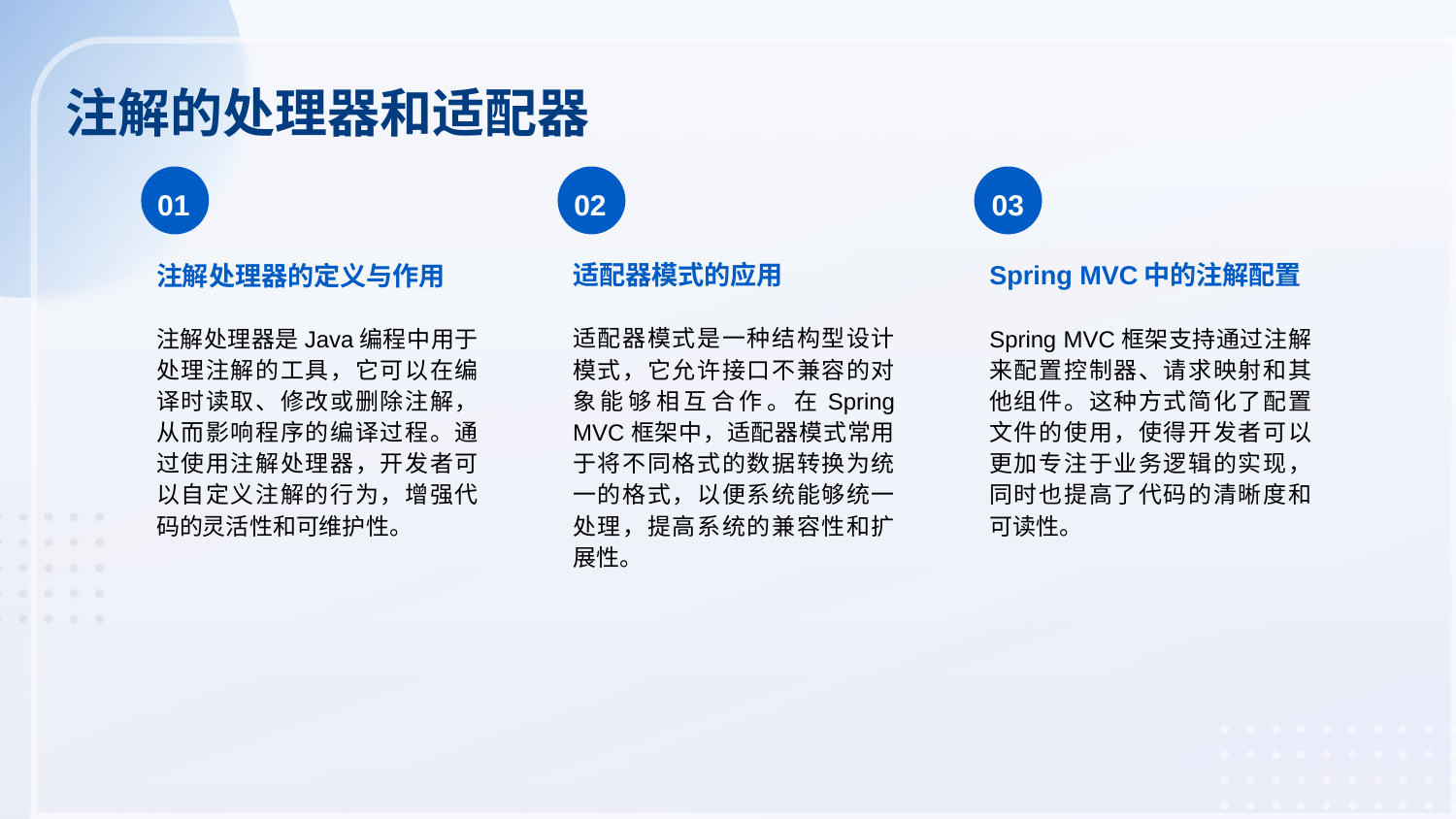

注解的处理器和适配器

01
02
03
适配器模式的应用
Spring MVC中的注解配置
注解处理器的定义与作用
注解处理器是Java编程中用于处理注解的工具，它可以在编译时读取、修改或删除注解，从而影响程序的编译过程。通过使用注解处理器，开发者可以自定义注解的行为，增强代码的灵活性和可维护性。
适配器模式是一种结构型设计模式，它允许接口不兼容的对象能够相互合作。在Spring MVC框架中，适配器模式常用于将不同格式的数据转换为统一的格式，以便系统能够统一处理，提高系统的兼容性和扩展性。
Spring MVC框架支持通过注解来配置控制器、请求映射和其他组件。这种方式简化了配置文件的使用，使得开发者可以更加专注于业务逻辑的实现，同时也提高了代码的清晰度和可读性。